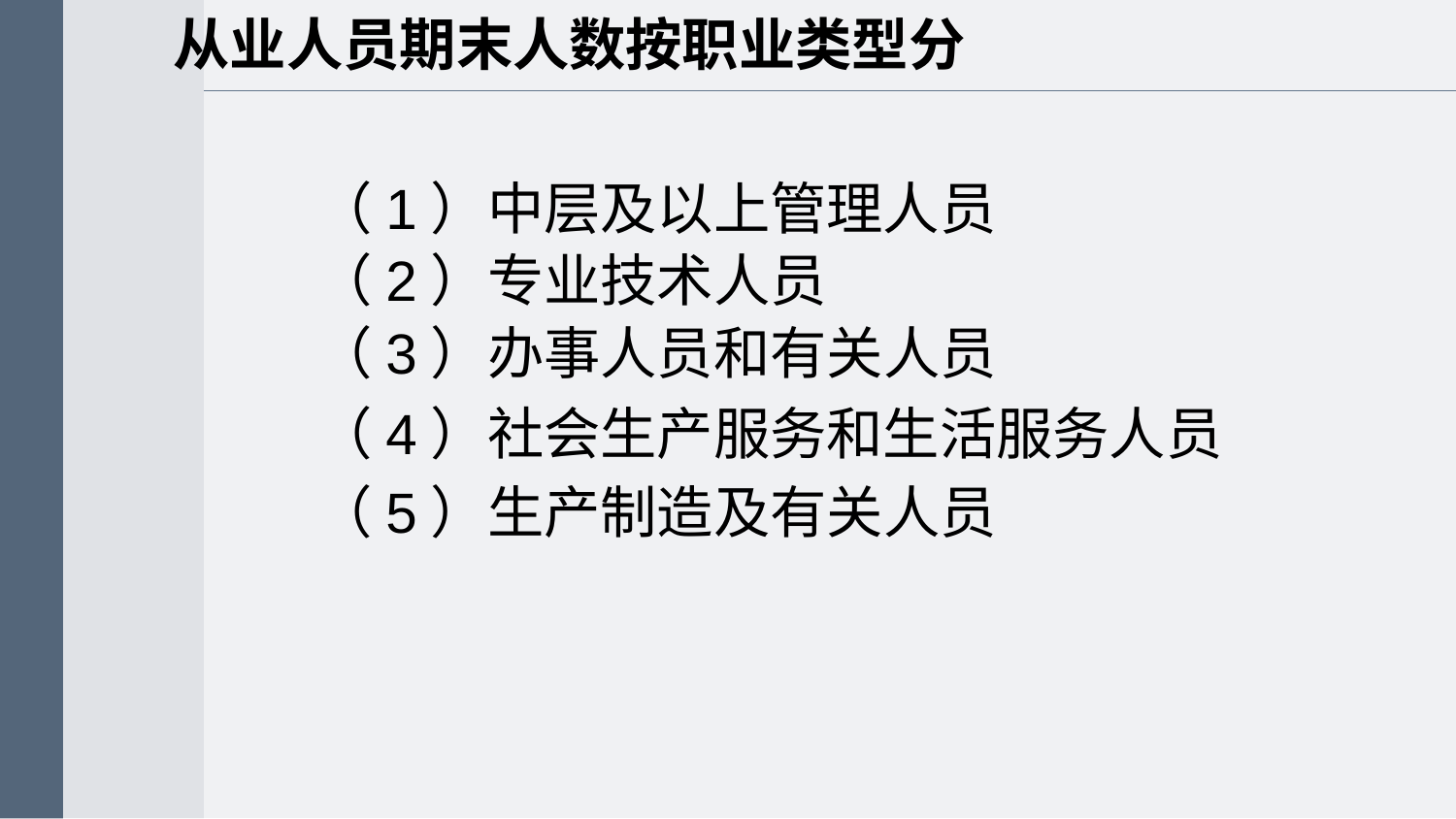

从业人员期末人数按职业类型分
（1）中层及以上管理人员
（2）专业技术人员
（3）办事人员和有关人员
（4）社会生产服务和生活服务人员
（5）生产制造及有关人员